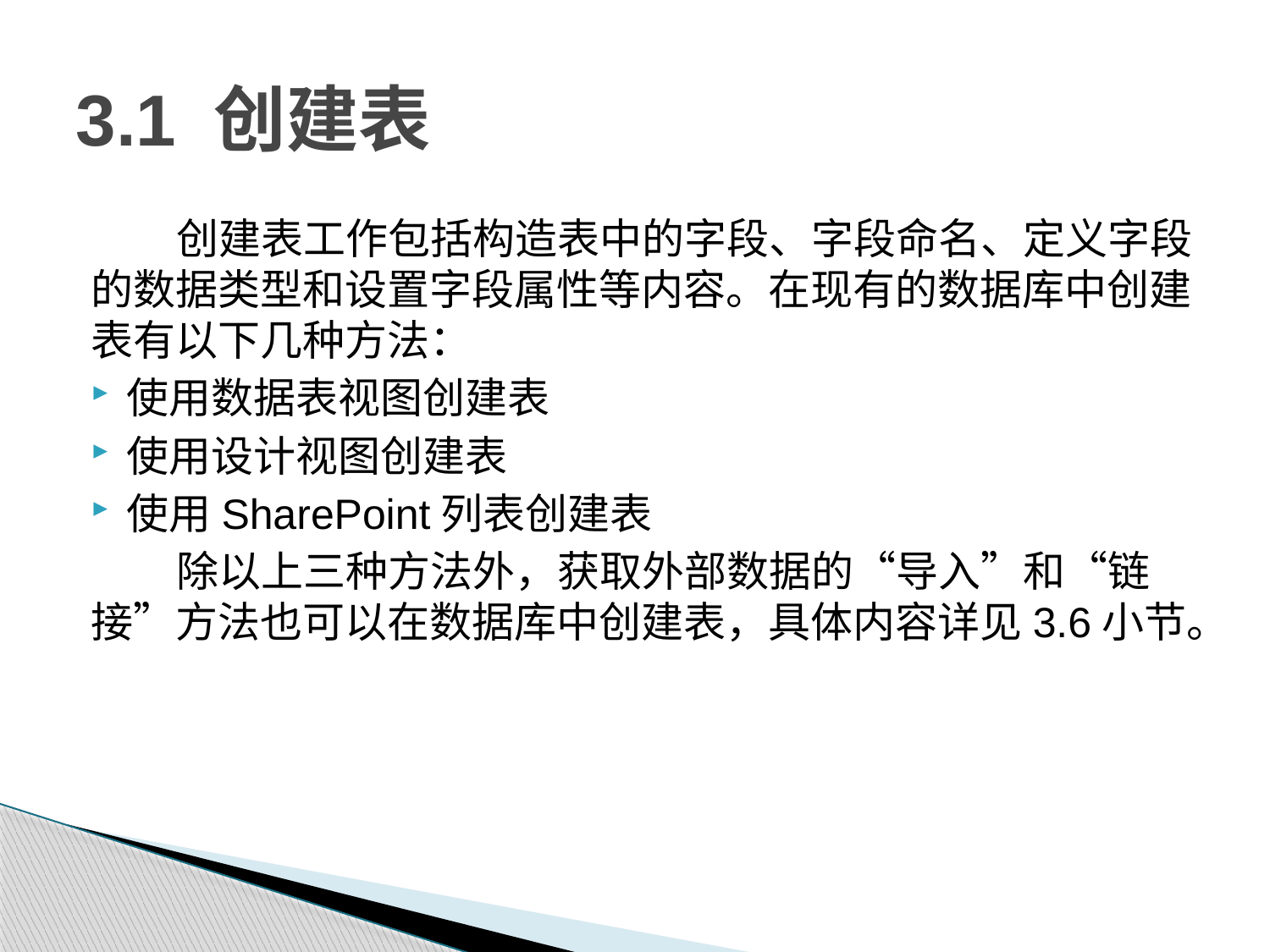

# 3.1 创建表
创建表工作包括构造表中的字段、字段命名、定义字段的数据类型和设置字段属性等内容。在现有的数据库中创建表有以下几种方法：
使用数据表视图创建表
使用设计视图创建表
使用SharePoint列表创建表
除以上三种方法外，获取外部数据的“导入”和“链接”方法也可以在数据库中创建表，具体内容详见3.6小节。